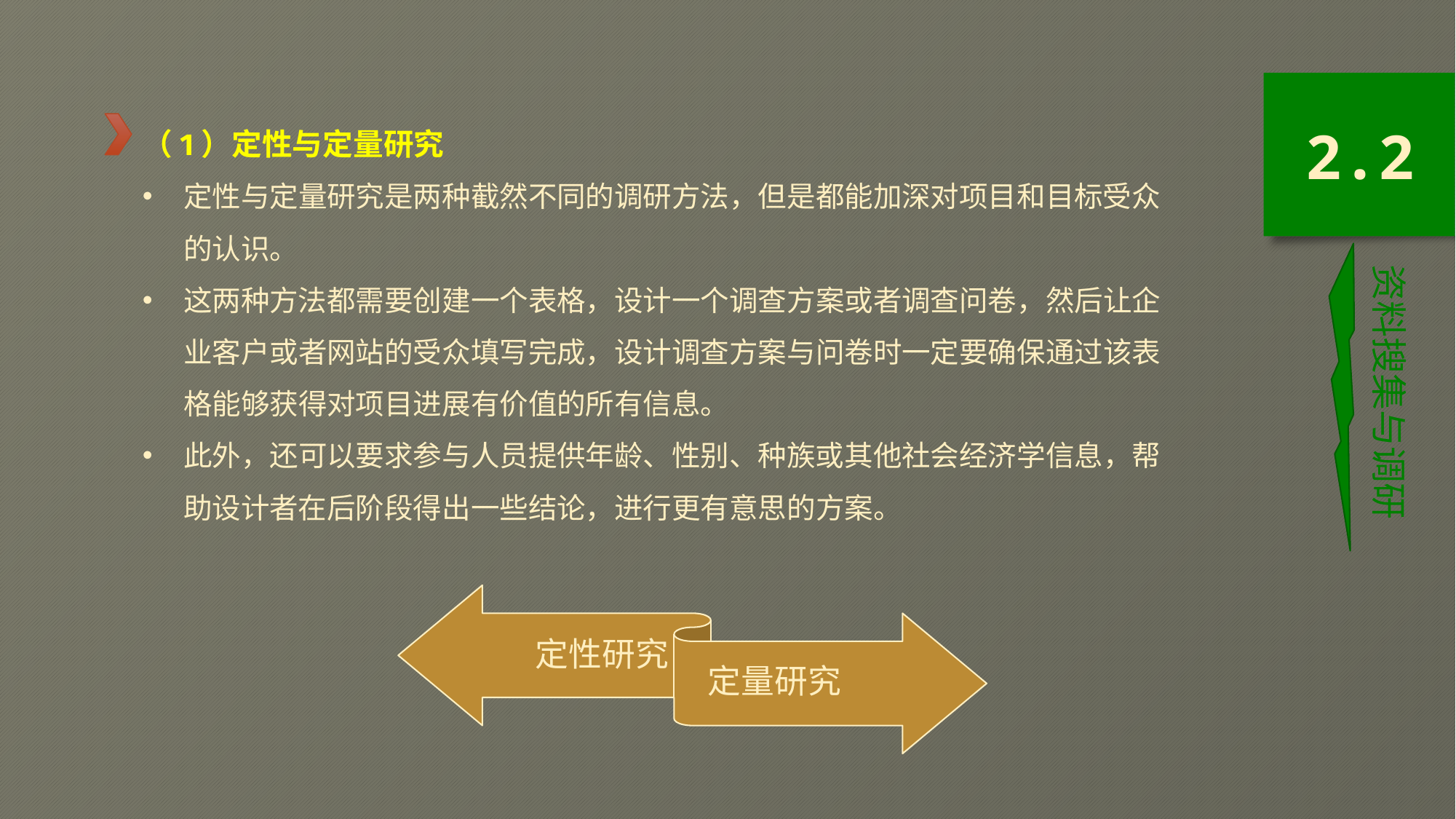

（1）定性与定量研究
定性与定量研究是两种截然不同的调研方法，但是都能加深对项目和目标受众的认识。
这两种方法都需要创建一个表格，设计一个调查方案或者调查问卷，然后让企业客户或者网站的受众填写完成，设计调查方案与问卷时一定要确保通过该表格能够获得对项目进展有价值的所有信息。
此外，还可以要求参与人员提供年龄、性别、种族或其他社会经济学信息，帮助设计者在后阶段得出一些结论，进行更有意思的方案。

2.2

资料搜集与调研
定性研究
定量研究